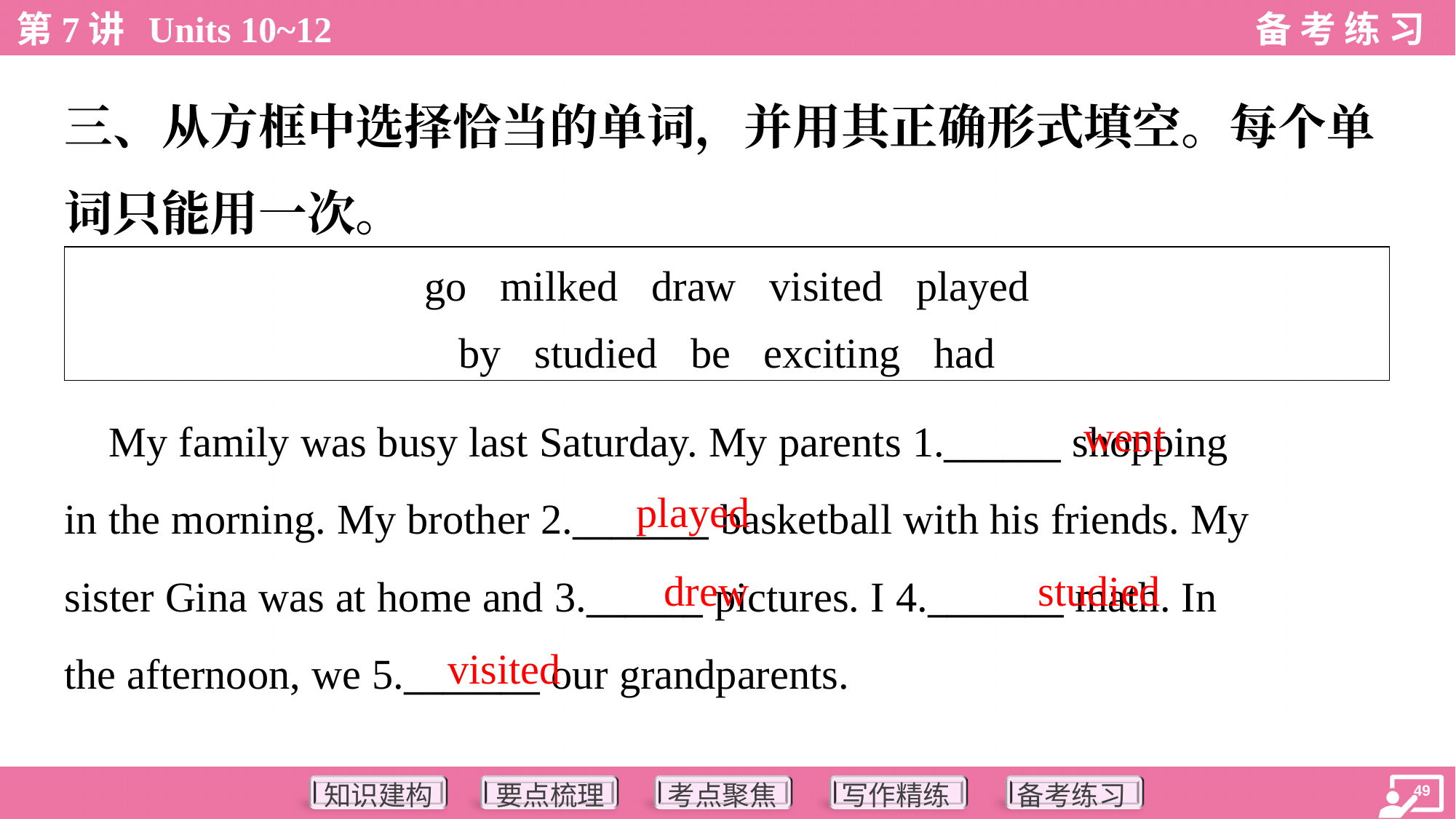

三、从方框中选择恰当的单词，并用其正确形式填空。每个单
词只能用一次。
| go milked draw visited played by studied be exciting had |
| --- |
went
    My family was busy last Saturday. My parents 1.______ shopping
in the morning. My brother 2._______ basketball with his friends. My
sister Gina was at home and 3.______ pictures. I 4._______ math. In
the afternoon, we 5._______ our grandparents.

played
drew
studied
visited